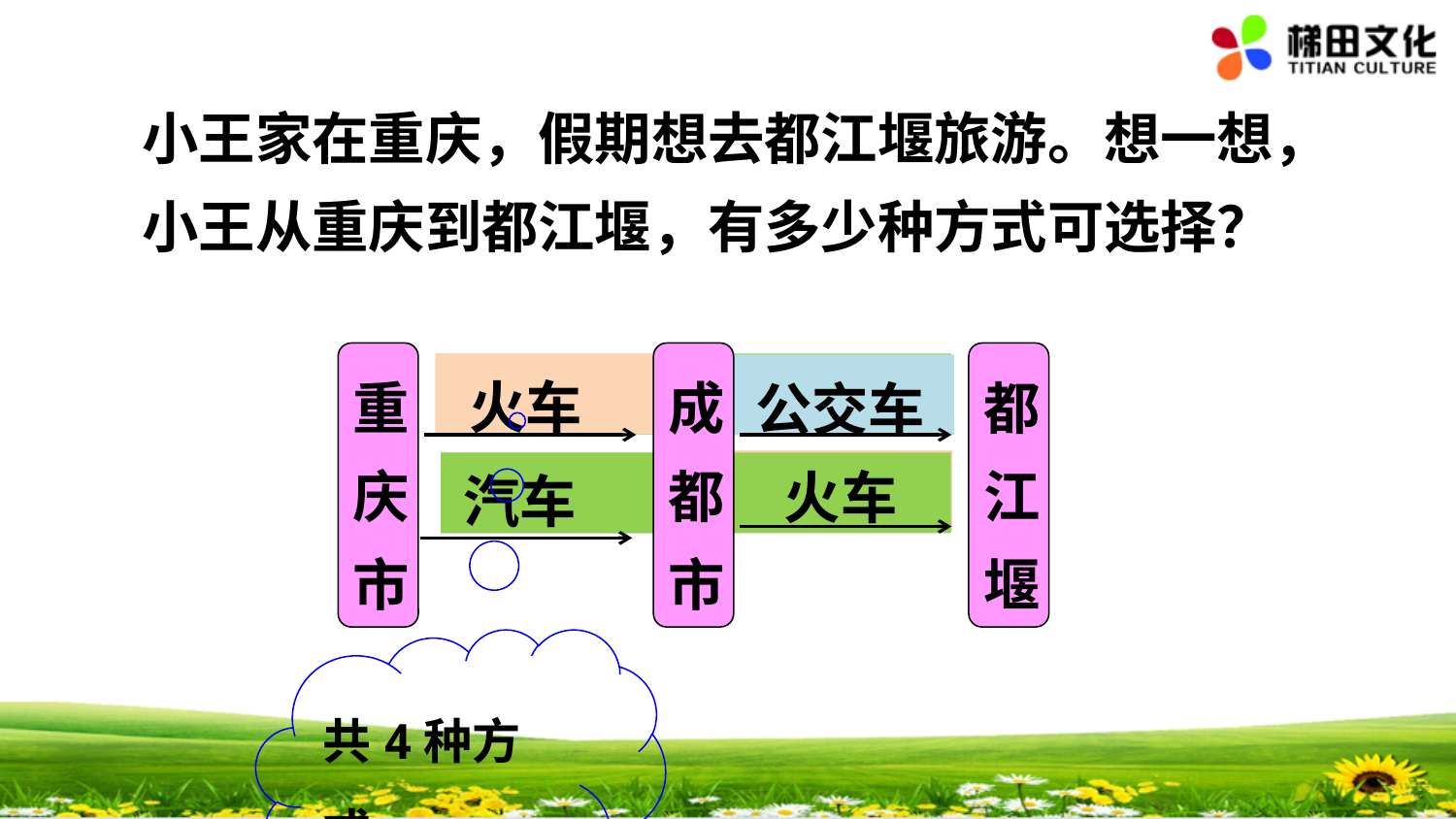

小王家在重庆，假期想去都江堰旅游。想一想，小王从重庆到都江堰，有多少种方式可选择？
火车
公交车
重庆市
成都市
都江堰
火车
汽车

共4种方式。